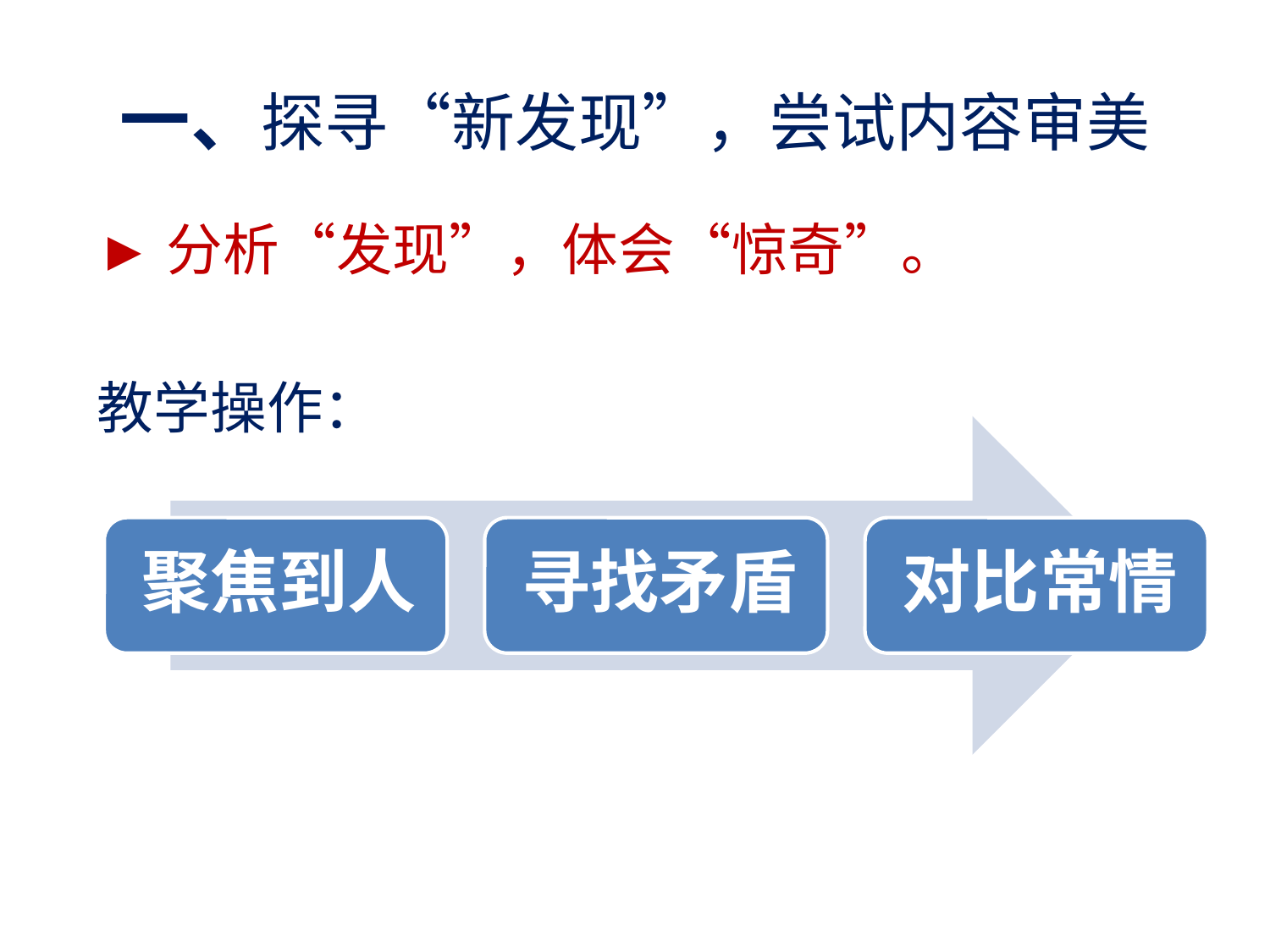

# 一、探寻“新发现”，尝试内容审美
►分析“发现”，体会“惊奇”。

教学操作：

聚焦到人
寻找矛盾
对比常情